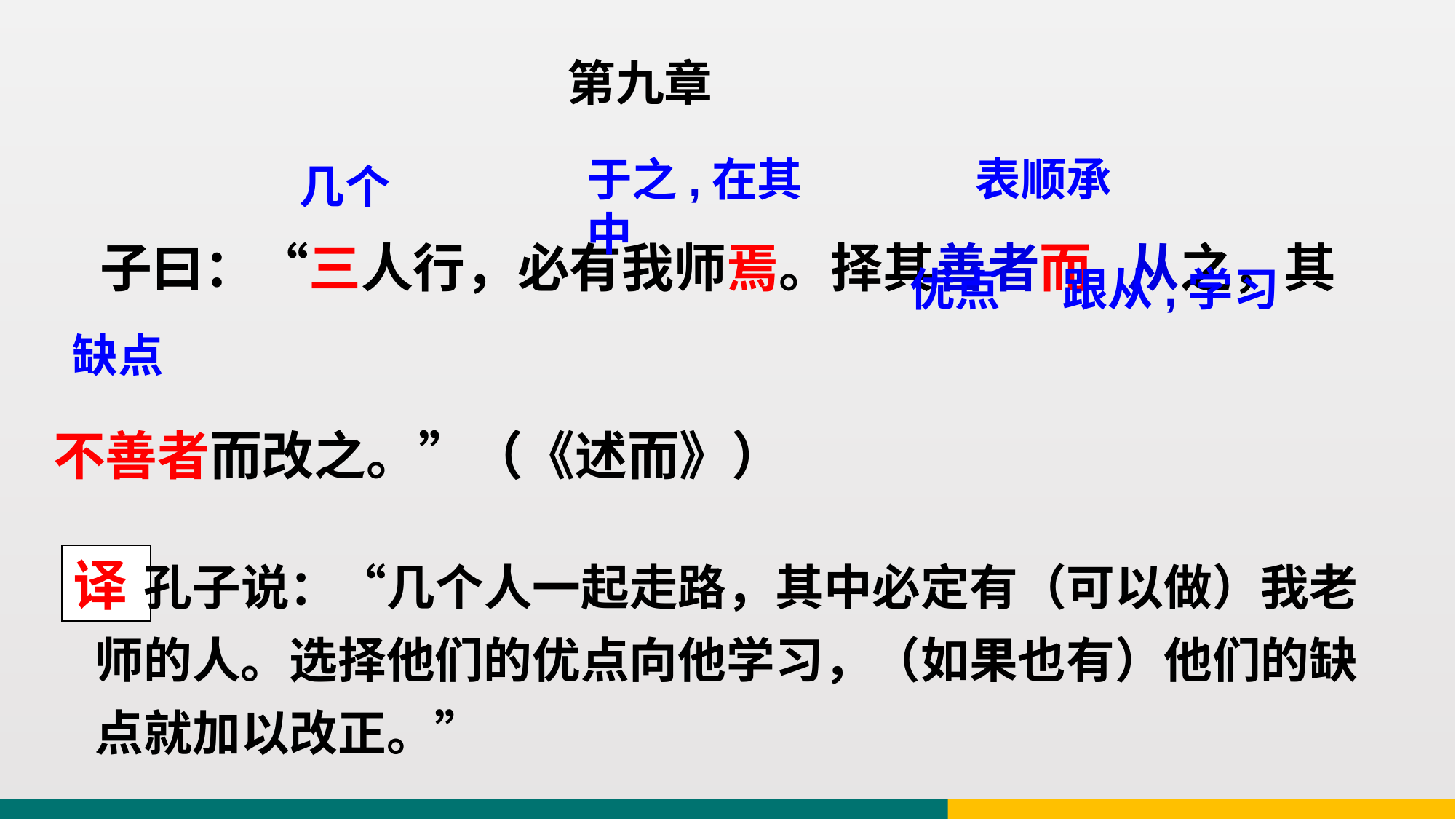

第九章
    子曰：“三人行，必有我师焉。择其善者而   从之，其不善者而改之。”（《述而》）
于之,在其中
表顺承
几个
优点
跟从,学习
缺点
    孔子说：“几个人一起走路，其中必定有（可以做）我老师的人。选择他们的优点向他学习，（如果也有）他们的缺点就加以改正。”
译